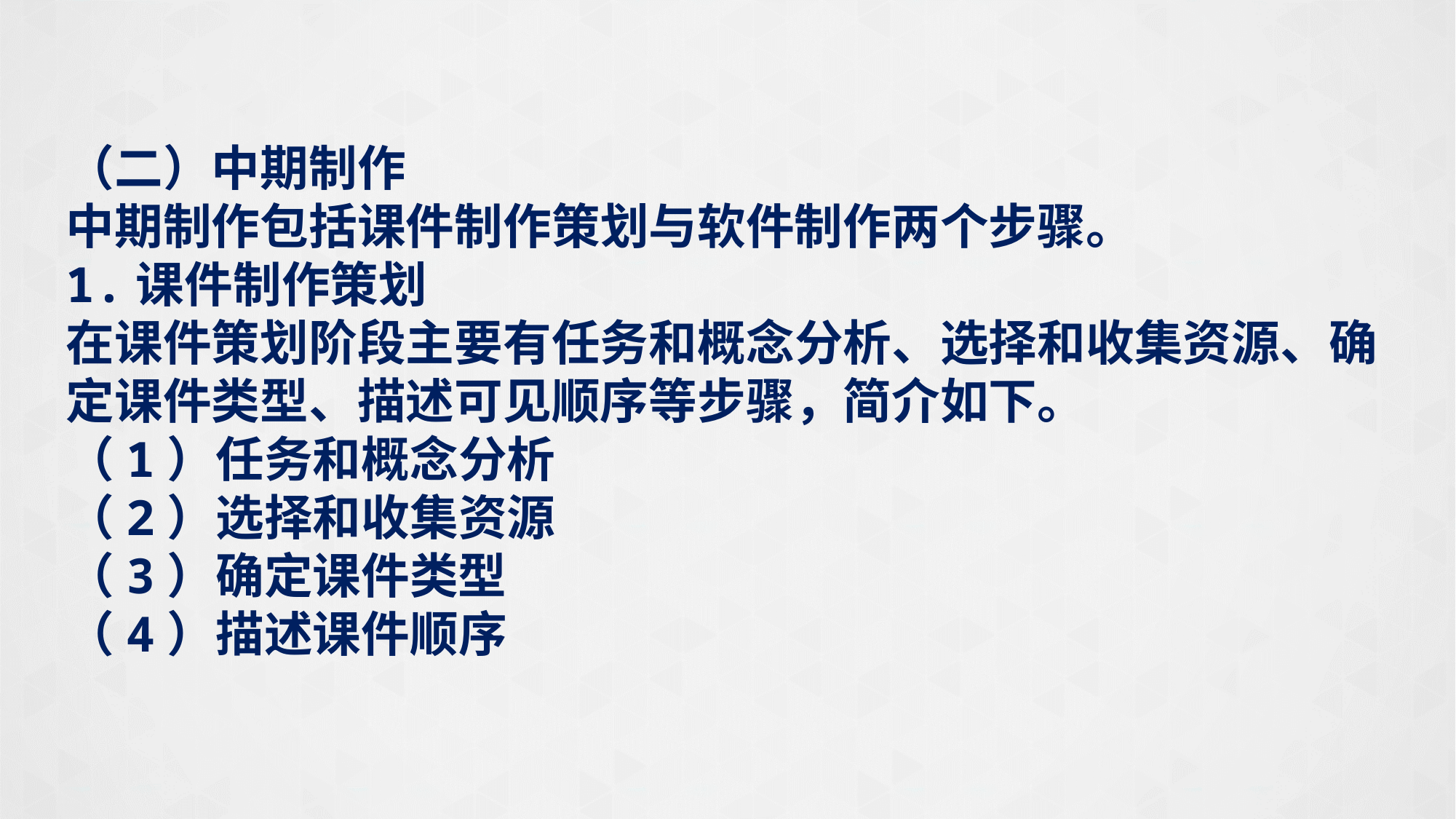

（二）中期制作
中期制作包括课件制作策划与软件制作两个步骤。
1.课件制作策划
在课件策划阶段主要有任务和概念分析、选择和收集资源、确定课件类型、描述可见顺序等步骤，简介如下。
（1）任务和概念分析
（2）选择和收集资源
（3）确定课件类型
（4）描述课件顺序